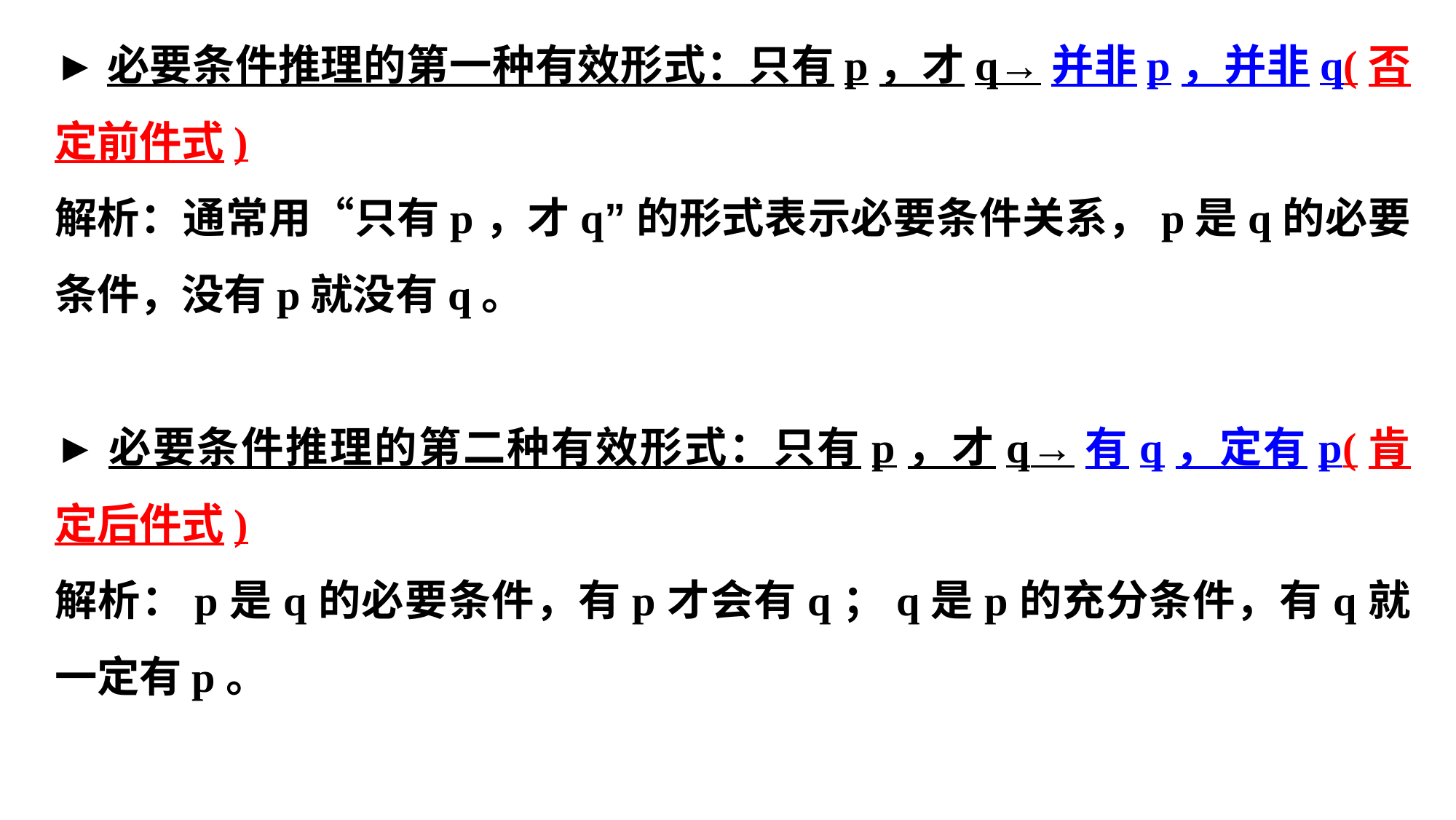

►必要条件推理的第一种有效形式：只有p，才q→并非p，并非q(否定前件式)
解析：通常用“只有p，才q”的形式表示必要条件关系，p是q的必要条件，没有p就没有q。

►必要条件推理的第二种有效形式：只有p，才q→有q，定有p(肯定后件式)
解析：p是q的必要条件，有p才会有q；q是p的充分条件，有q就一定有p。